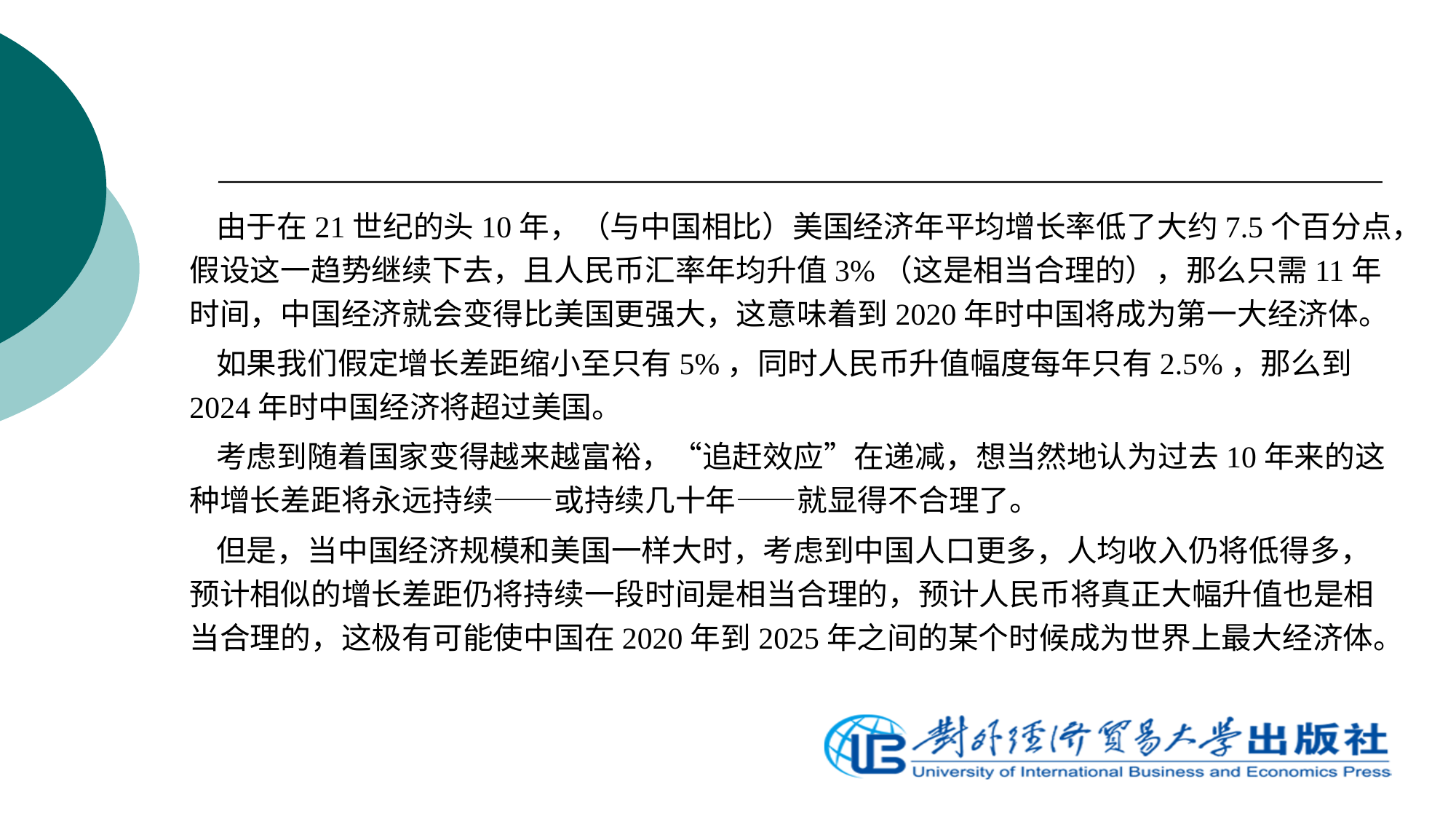

由于在21世纪的头10年，（与中国相比）美国经济年平均增长率低了大约7.5个百分点，假设这一趋势继续下去，且人民币汇率年均升值3%（这是相当合理的），那么只需11年时间，中国经济就会变得比美国更强大，这意味着到2020年时中国将成为第一大经济体。
         如果我们假定增长差距缩小至只有5%，同时人民币升值幅度每年只有2.5%，那么到2024年时中国经济将超过美国。
         考虑到随着国家变得越来越富裕，“追赶效应”在递减，想当然地认为过去10年来的这种增长差距将永远持续——或持续几十年——就显得不合理了。
         但是，当中国经济规模和美国一样大时，考虑到中国人口更多，人均收入仍将低得多，预计相似的增长差距仍将持续一段时间是相当合理的，预计人民币将真正大幅升值也是相当合理的，这极有可能使中国在2020年到2025年之间的某个时候成为世界上最大经济体。